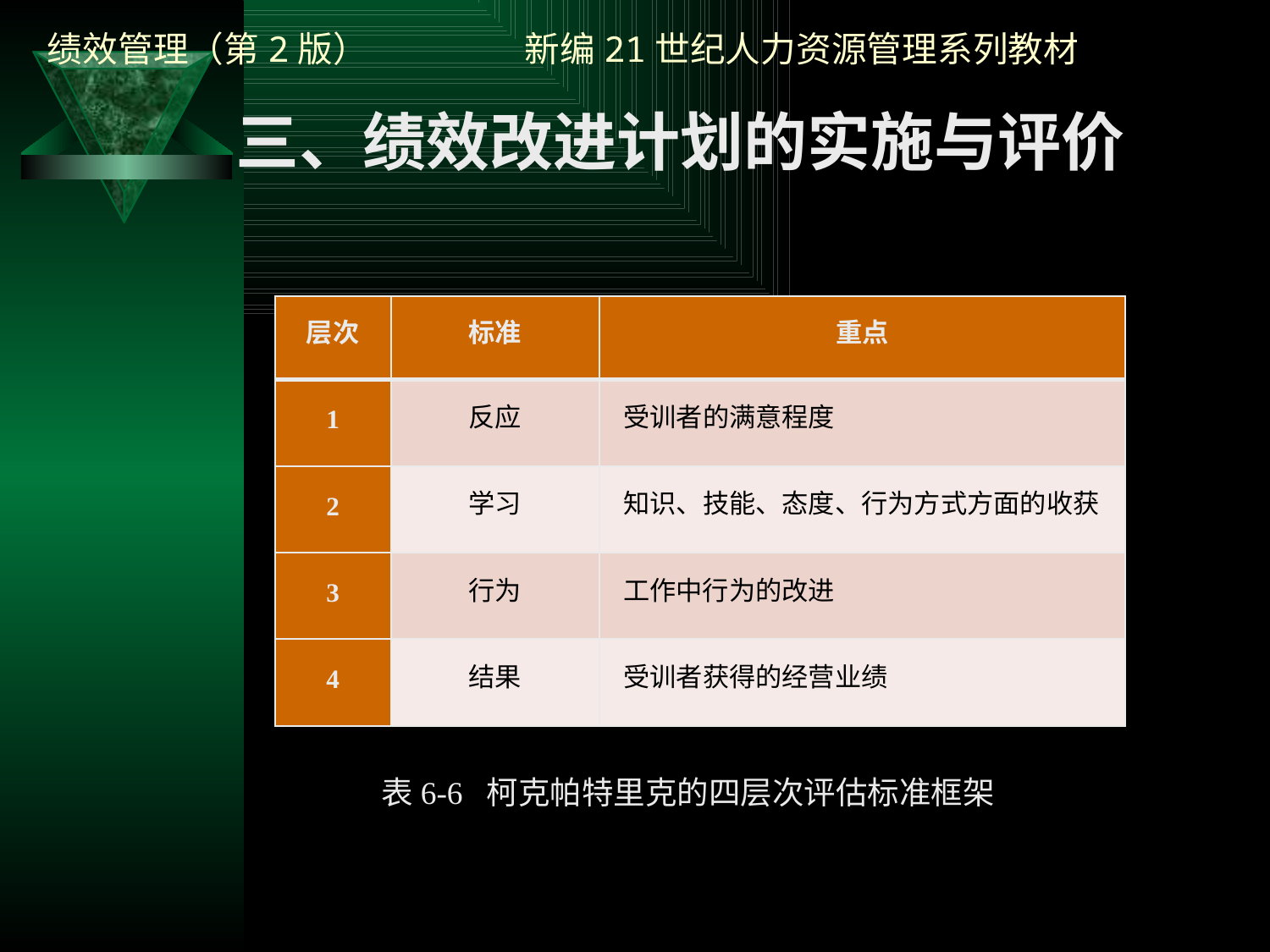

三、绩效改进计划的实施与评价
| 层次 | 标准 | 重点 |
| --- | --- | --- |
| 1 | 反应 | 受训者的满意程度 |
| 2 | 学习 | 知识、技能、态度、行为方式方面的收获 |
| 3 | 行为 | 工作中行为的改进 |
| 4 | 结果 | 受训者获得的经营业绩 |
表6-6  柯克帕特里克的四层次评估标准框架